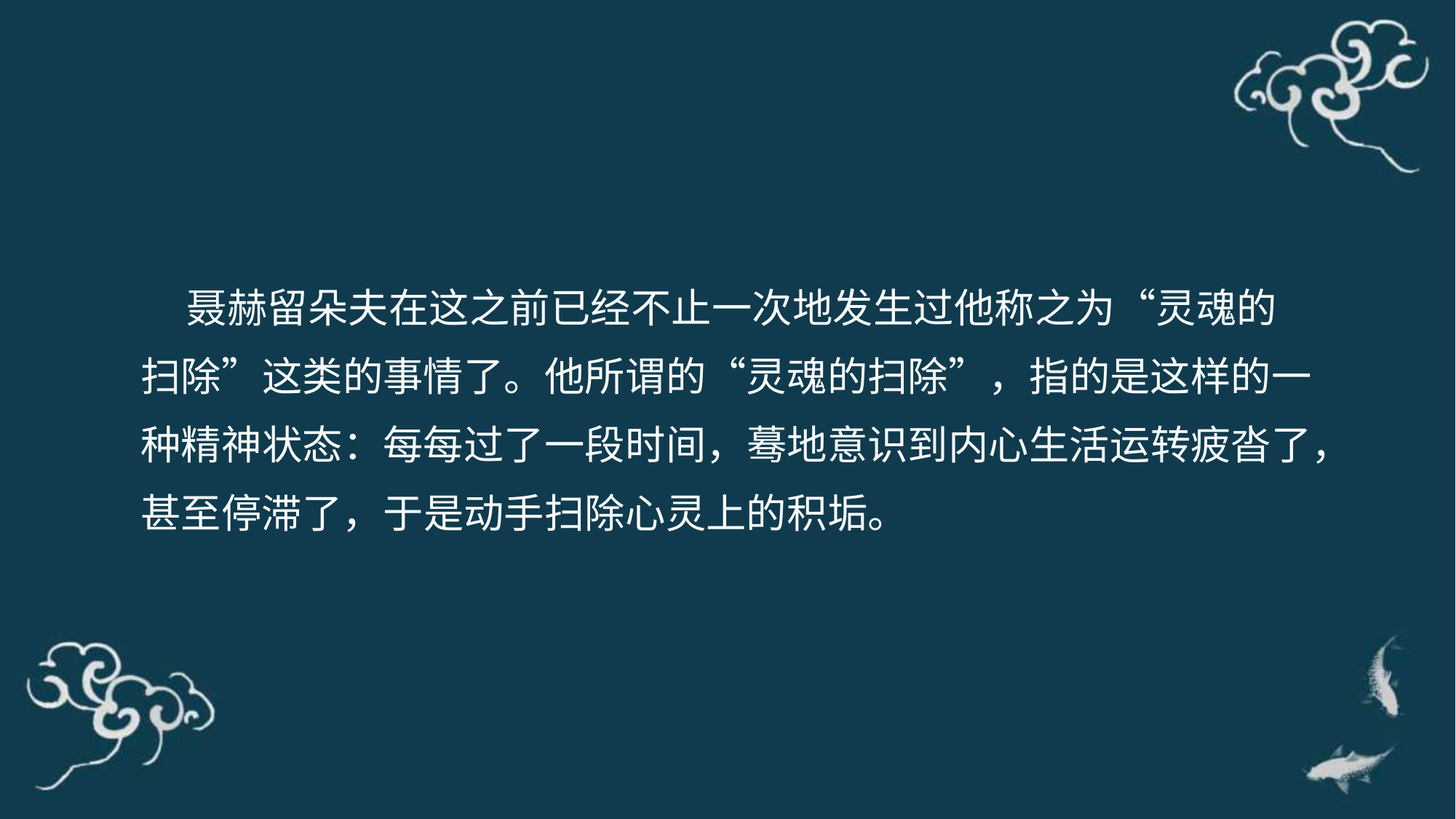

聂赫留朵夫在这之前已经不止一次地发生过他称之为“灵魂的扫除”这类的事情了。他所谓的“灵魂的扫除”，指的是这样的一种精神状态：每每过了一段时间，蓦地意识到内心生活运转疲沓了，甚至停滞了，于是动手扫除心灵上的积垢。